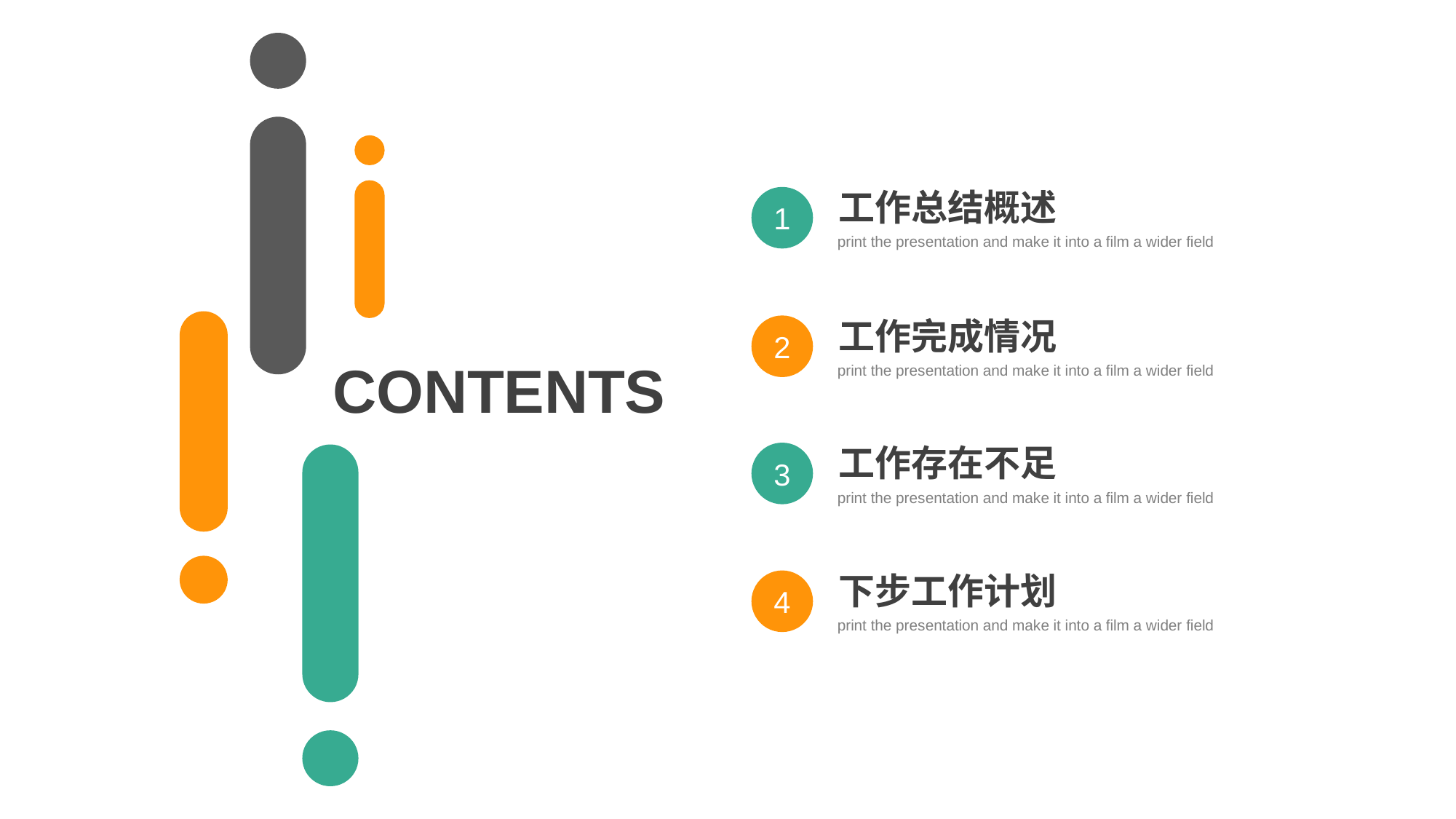

工作总结概述
print the presentation and make it into a film a wider field
1
工作完成情况
print the presentation and make it into a film a wider field

2
CONTENTS
工作存在不足
print the presentation and make it into a film a wider field
3

下步工作计划
print the presentation and make it into a film a wider field
4